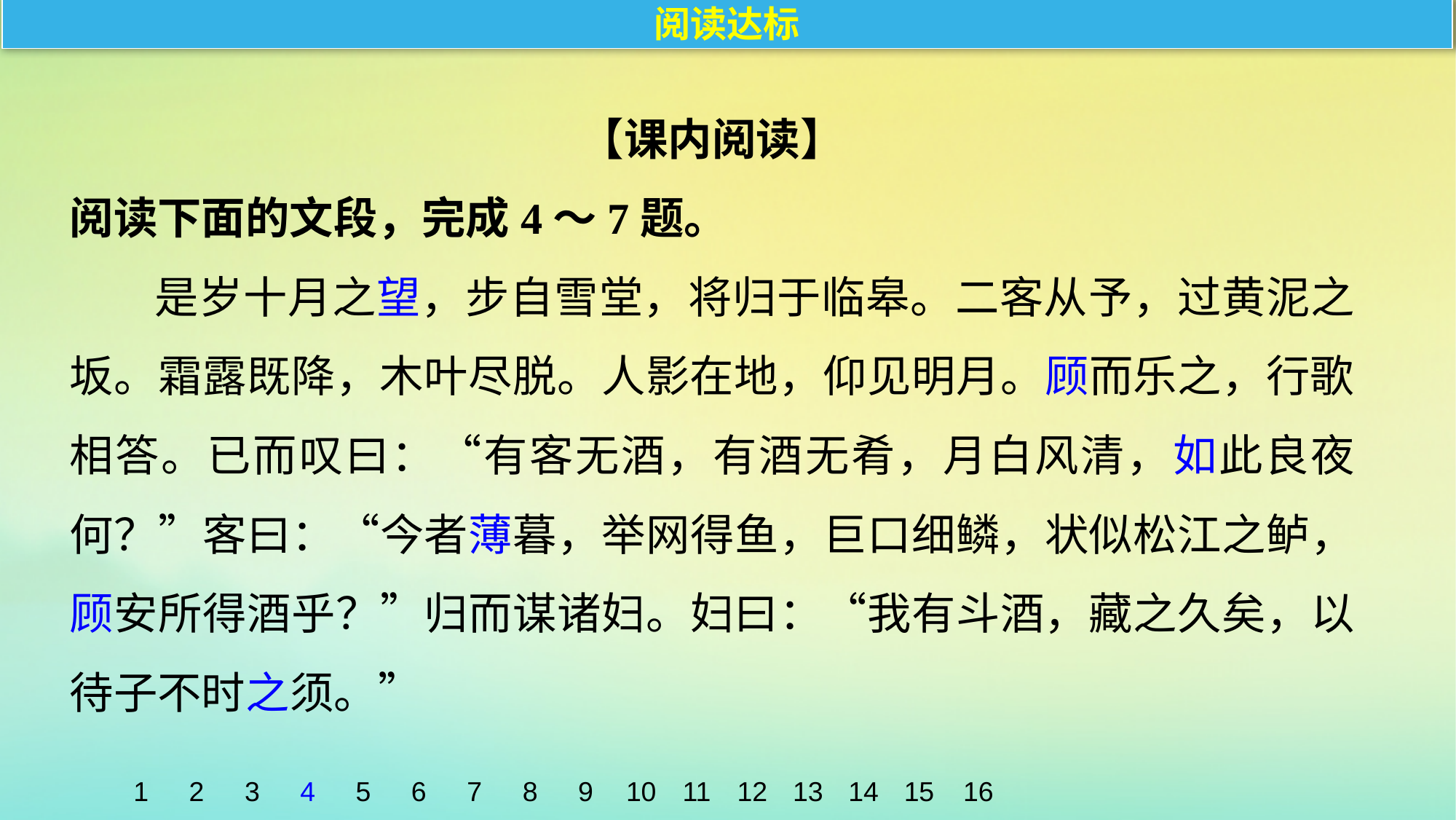

阅读达标
【课内阅读】
阅读下面的文段，完成4～7题。
是岁十月之望，步自雪堂，将归于临皋。二客从予，过黄泥之坂。霜露既降，木叶尽脱。人影在地，仰见明月。顾而乐之，行歌相答。已而叹曰：“有客无酒，有酒无肴，月白风清，如此良夜何？”客曰：“今者薄暮，举网得鱼，巨口细鳞，状似松江之鲈，顾安所得酒乎？”归而谋诸妇。妇曰：“我有斗酒，藏之久矣，以待子不时之须。”
1
2
3
4
5
6
7
8
9
10
11
12
13
14
15
16